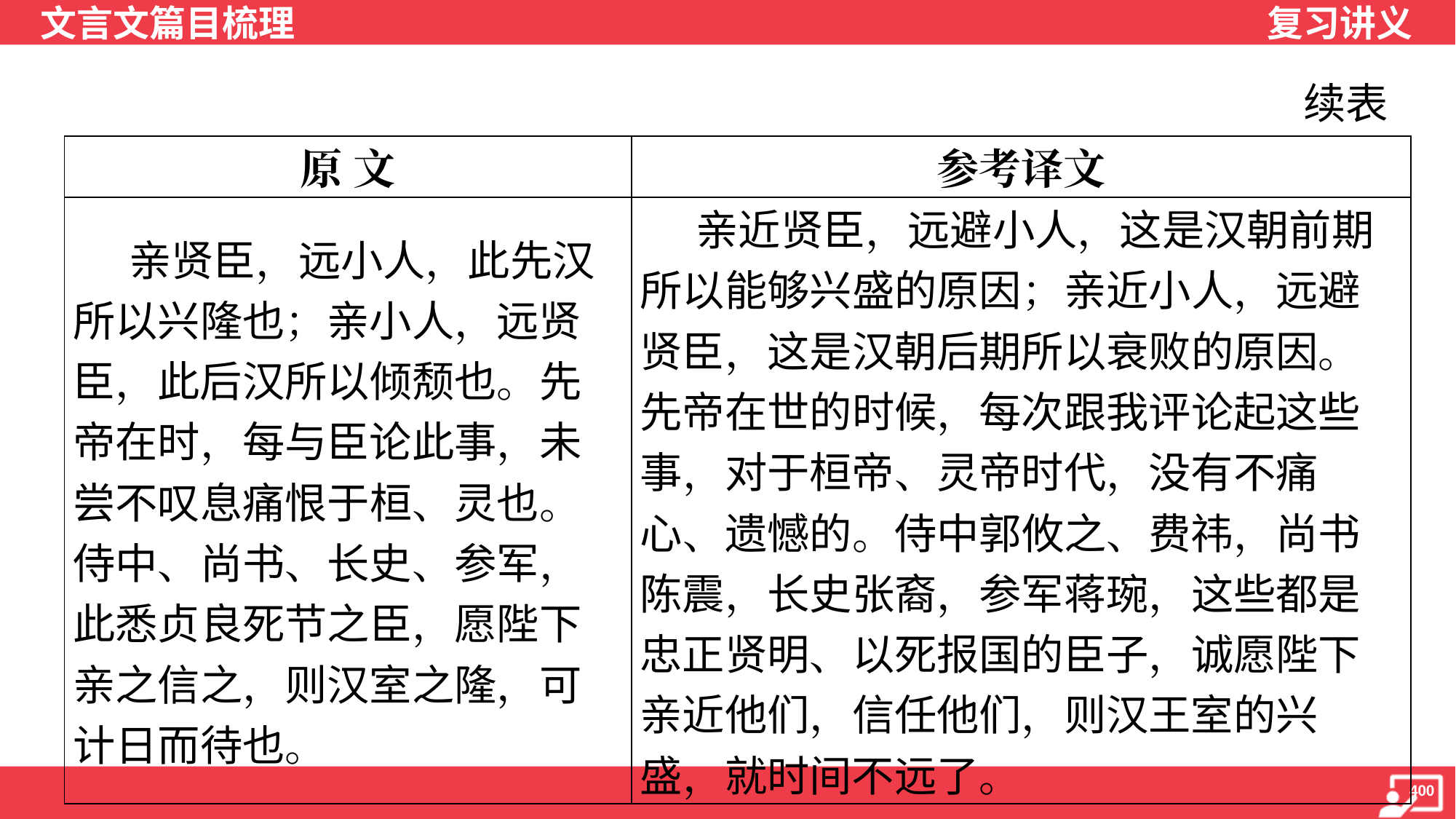

续表
| 原 文 | 参考译文 |
| --- | --- |
| 亲贤臣，远小人，此先汉所以兴隆也；亲小人，远贤臣，此后汉所以倾颓也。先帝在时，每与臣论此事，未尝不叹息痛恨于桓、灵也。侍中、尚书、长史、参军，此悉贞良死节之臣，愿陛下亲之信之，则汉室之隆，可计日而待也。 | 亲近贤臣，远避小人，这是汉朝前期所以能够兴盛的原因；亲近小人，远避贤臣，这是汉朝后期所以衰败的原因。先帝在世的时候，每次跟我评论起这些事，对于桓帝、灵帝时代，没有不痛心、遗憾的。侍中郭攸之、费祎，尚书陈震，长史张裔，参军蒋琬，这些都是忠正贤明、以死报国的臣子，诚愿陛下亲近他们，信任他们，则汉王室的兴盛，就时间不远了。 |